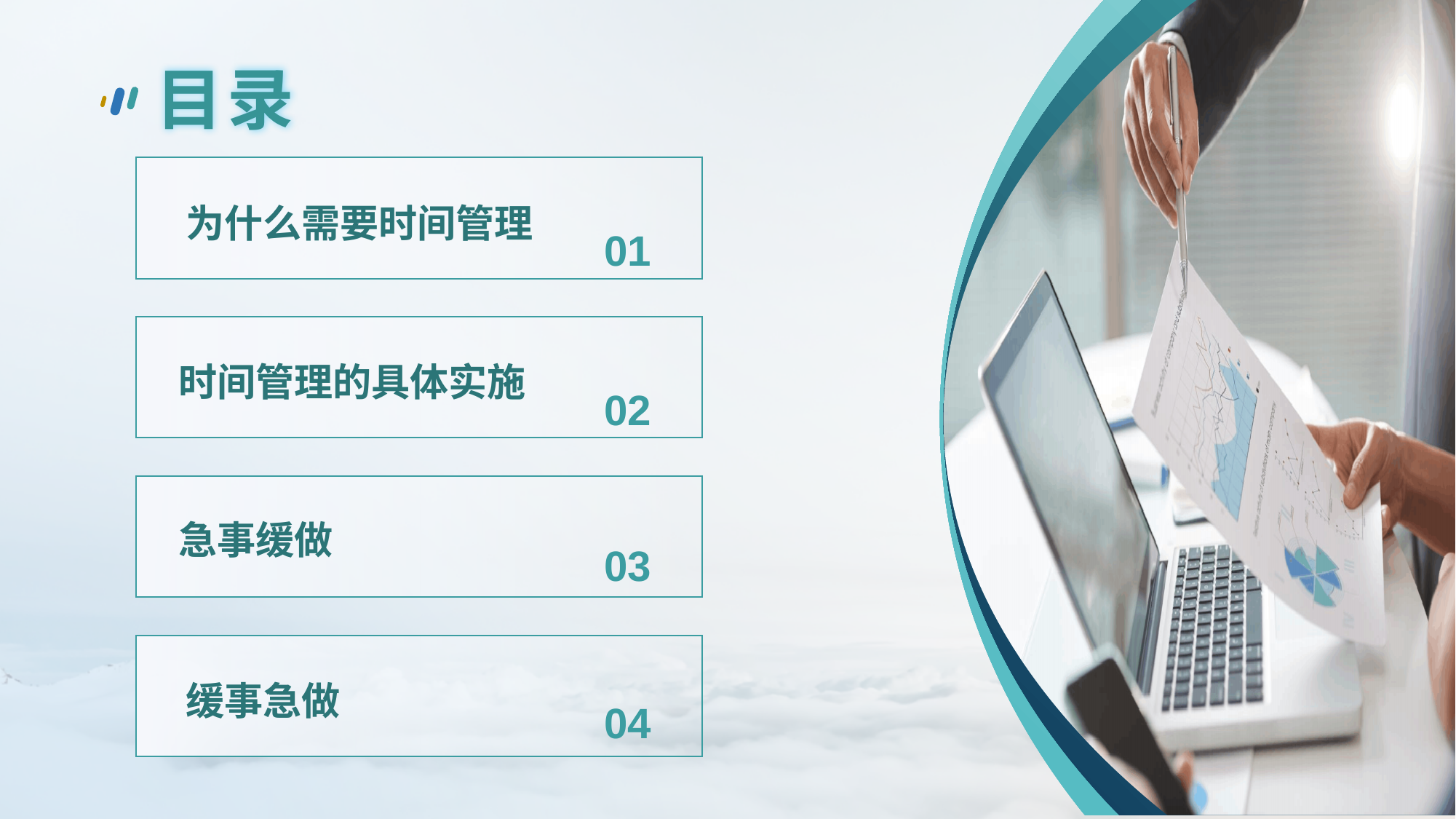

目录

为什么需要时间管理
01

时间管理的具体实施
02

急事缓做
03
缓事急做
04